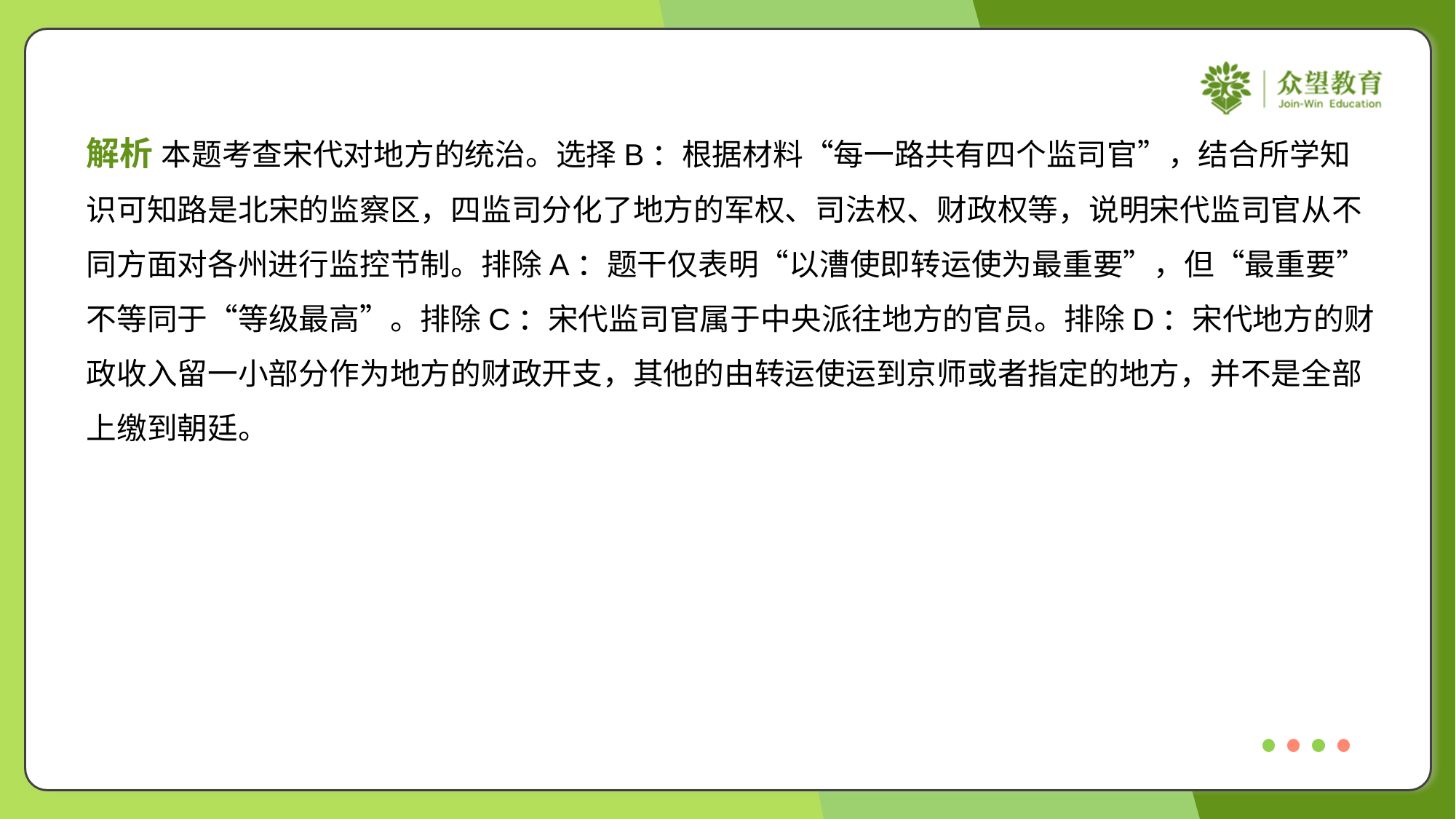

解析 本题考查宋代对地方的统治。选择B：根据材料“每一路共有四个监司官”，结合所学知
识可知路是北宋的监察区，四监司分化了地方的军权、司法权、财政权等，说明宋代监司官从不
同方面对各州进行监控节制。排除A：题干仅表明“以漕使即转运使为最重要”，但“最重要”
不等同于“等级最高”。排除C：宋代监司官属于中央派往地方的官员。排除D：宋代地方的财
政收入留一小部分作为地方的财政开支，其他的由转运使运到京师或者指定的地方，并不是全部
上缴到朝廷。